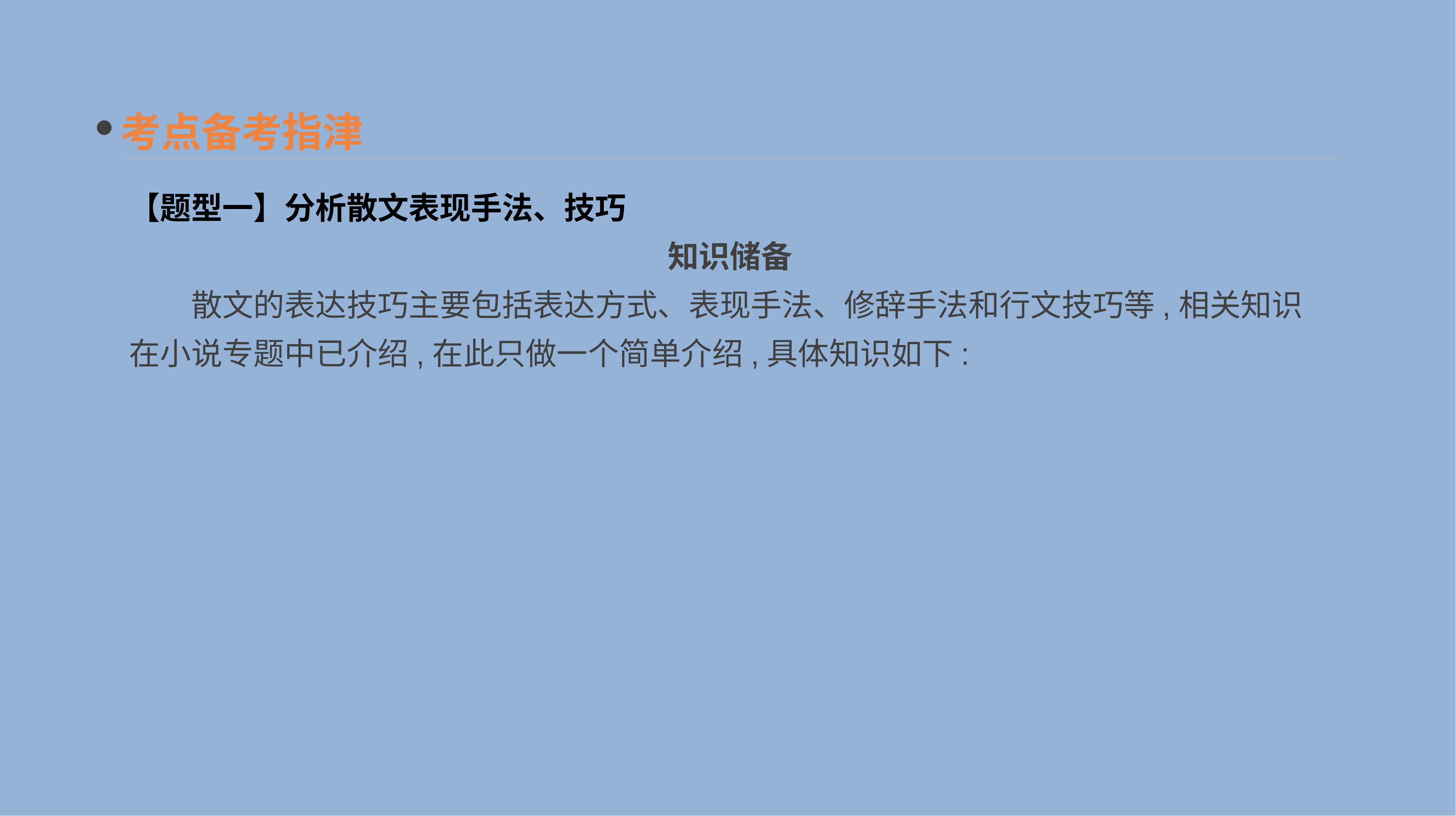

考点备考指津

【题型一】分析散文表现手法、技巧
知识储备
　　散文的表达技巧主要包括表达方式、表现手法、修辞手法和行文技巧等,相关知识在小说专题中已介绍,在此只做一个简单介绍,具体知识如下: